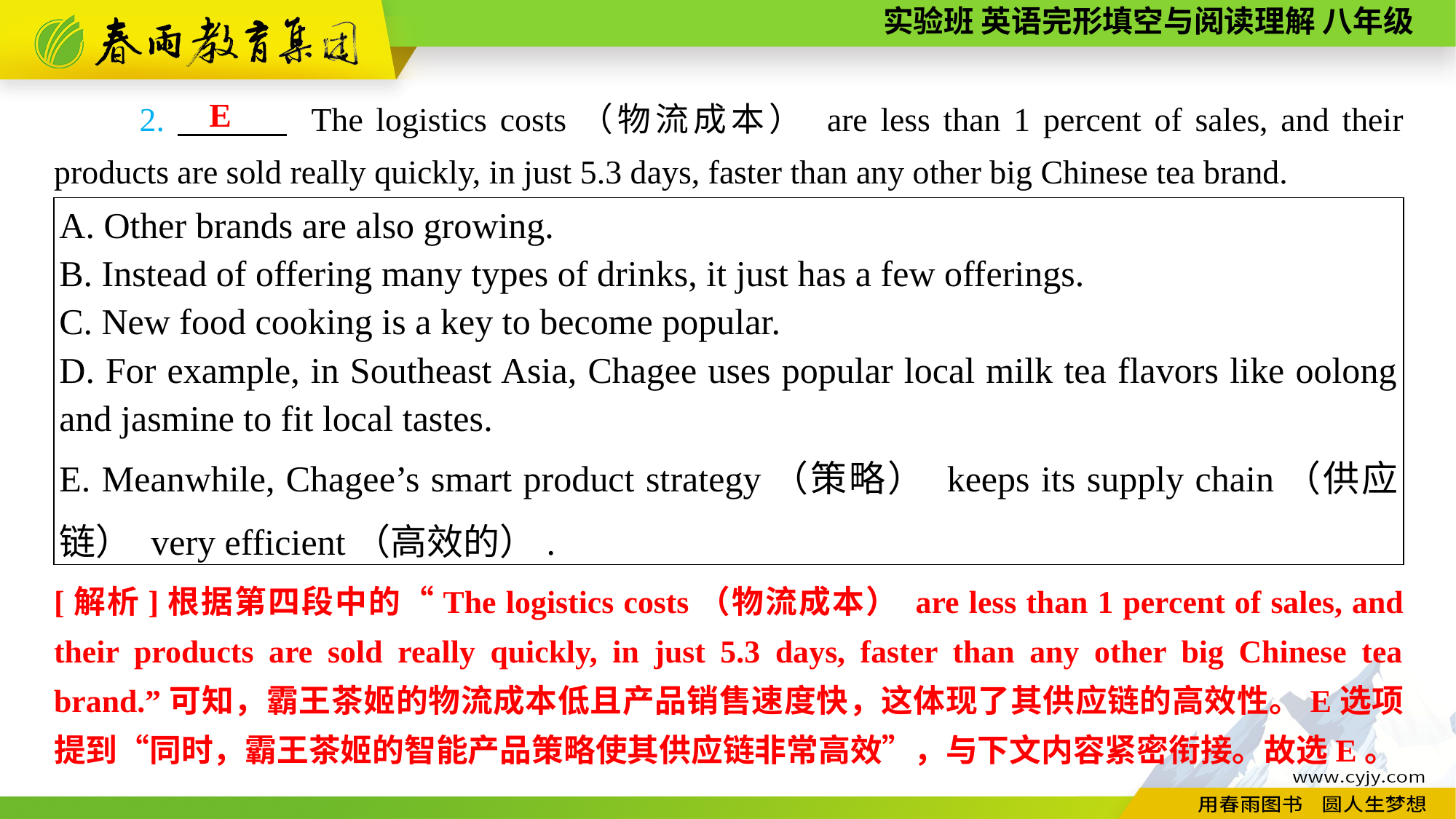

2.　　　 The logistics costs（物流成本） are less than 1 percent of sales, and their products are sold really quickly, in just 5.3 days, faster than any other big Chinese tea brand.
E
| A. Other brands are also growing. B. Instead of offering many types of drinks, it just has a few offerings. C. New food cooking is a key to become popular. D. For example, in Southeast Asia, Chagee uses popular local milk tea flavors like oolong and jasmine to fit local tastes. E. Meanwhile, Chagee’s smart product strategy（策略） keeps its supply chain（供应链） very efficient（高效的）. |
| --- |
[解析]根据第四段中的“The logistics costs（物流成本） are less than 1 percent of sales, and their products are sold really quickly, in just 5.3 days, faster than any other big Chinese tea brand.”可知，霸王茶姬的物流成本低且产品销售速度快，这体现了其供应链的高效性。E选项提到“同时，霸王茶姬的智能产品策略使其供应链非常高效”，与下文内容紧密衔接。故选E。